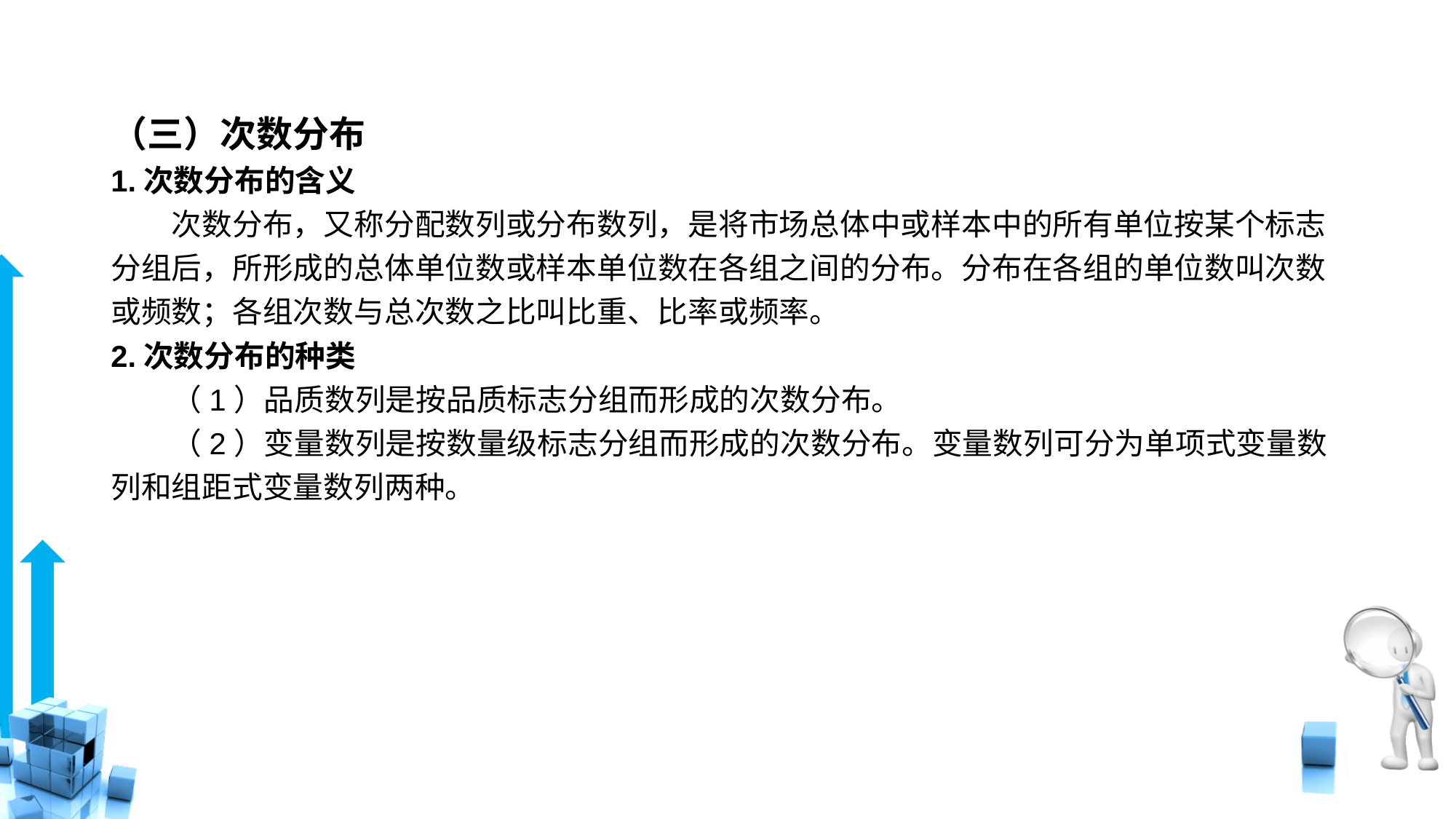

# （三）次数分布
1.次数分布的含义
　　次数分布，又称分配数列或分布数列，是将市场总体中或样本中的所有单位按某个标志分组后，所形成的总体单位数或样本单位数在各组之间的分布。分布在各组的单位数叫次数或频数；各组次数与总次数之比叫比重、比率或频率。
2.次数分布的种类
　　（1）品质数列是按品质标志分组而形成的次数分布。
　　（2）变量数列是按数量级标志分组而形成的次数分布。变量数列可分为单项式变量数列和组距式变量数列两种。